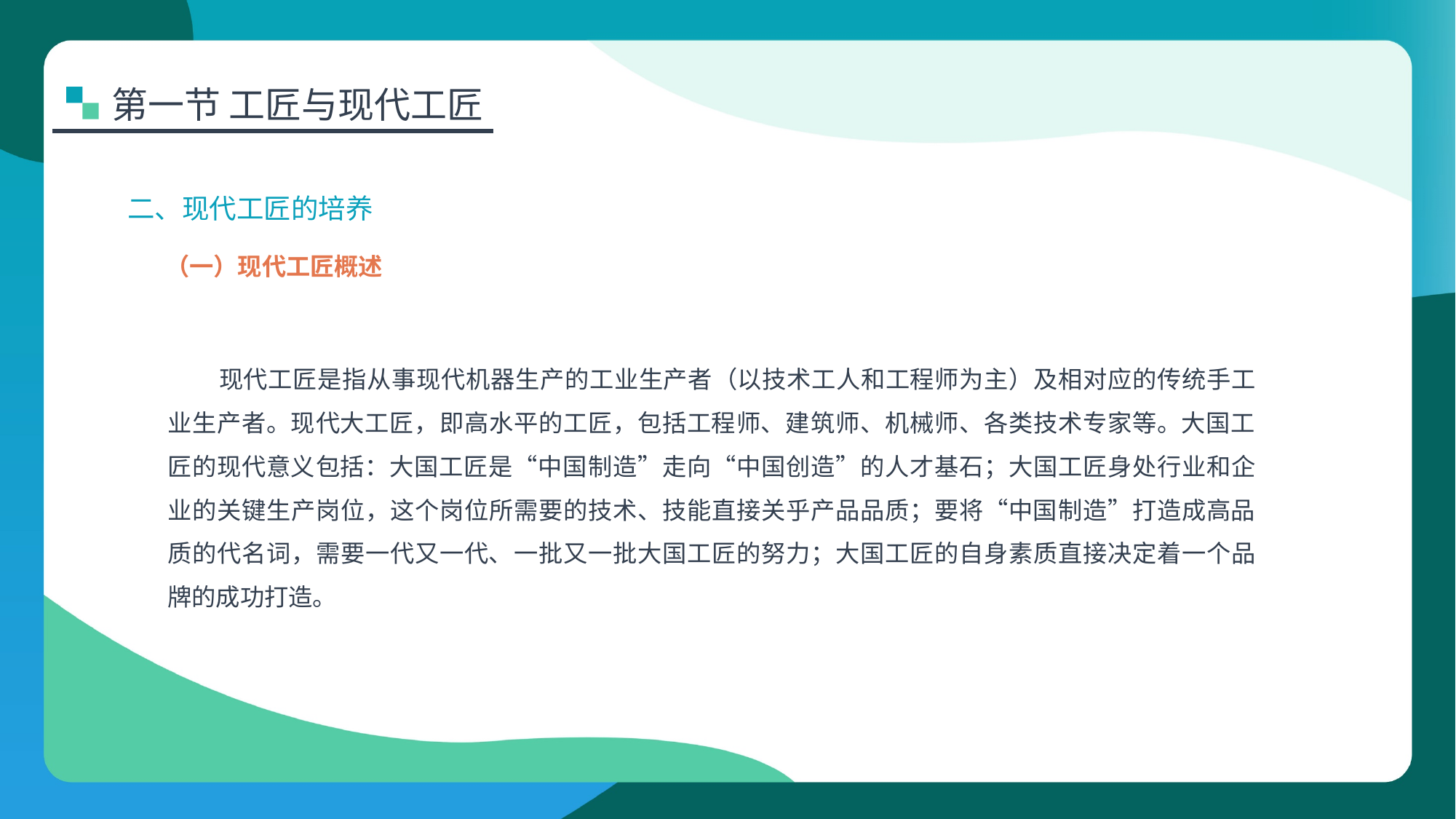

第一节 工匠与现代工匠

二、现代工匠的培养
（一）现代工匠概述
现代工匠是指从事现代机器生产的工业生产者（以技术工人和工程师为主）及相对应的传统手工业生产者。现代大工匠，即高水平的工匠，包括工程师、建筑师、机械师、各类技术专家等。大国工匠的现代意义包括：大国工匠是“中国制造”走向“中国创造”的人才基石；大国工匠身处行业和企业的关键生产岗位，这个岗位所需要的技术、技能直接关乎产品品质；要将“中国制造”打造成高品质的代名词，需要一代又一代、一批又一批大国工匠的努力；大国工匠的自身素质直接决定着一个品牌的成功打造。